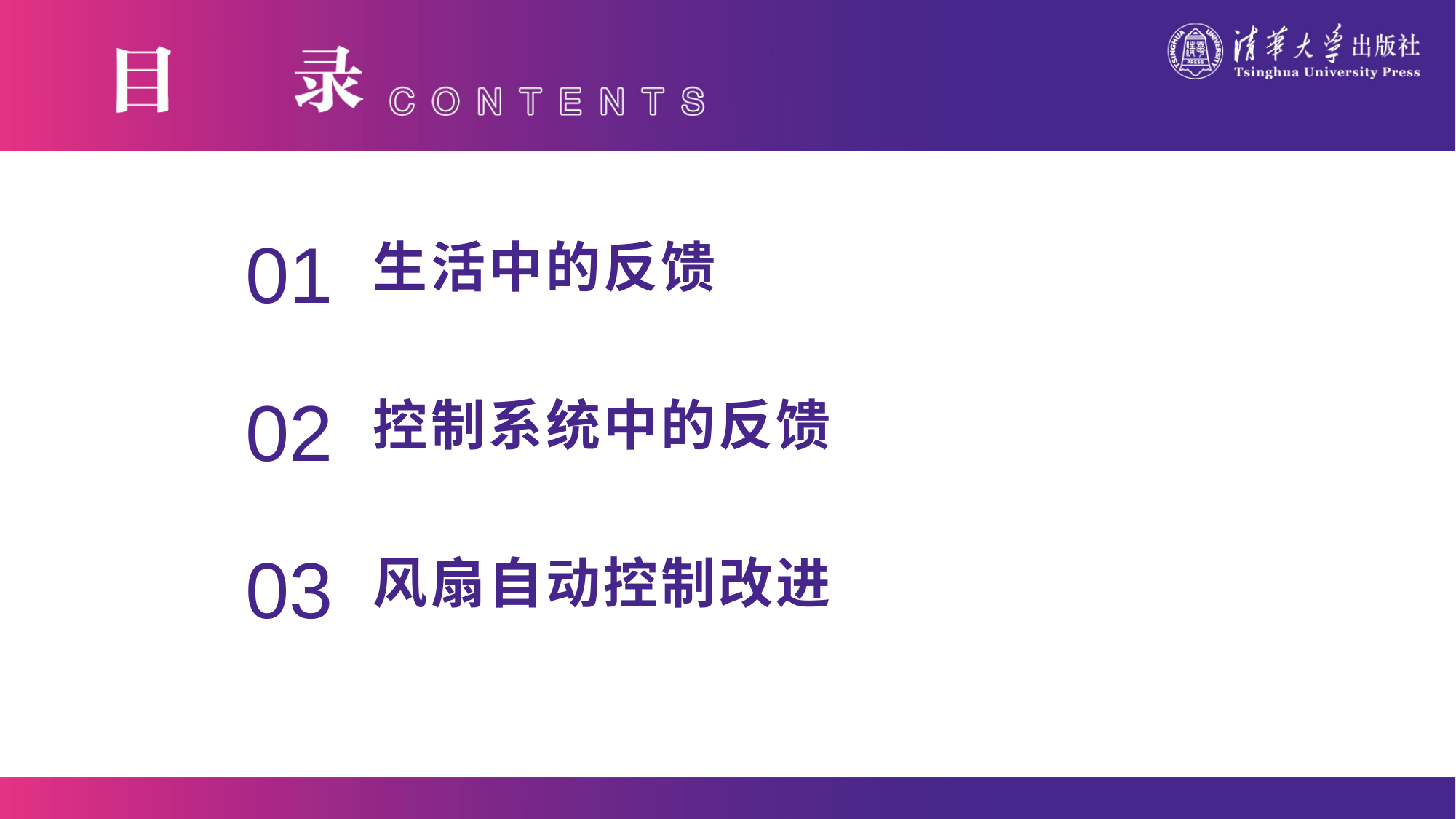

01
01
生活中的反馈
02
控制系统中的反馈
03
风扇自动控制改进